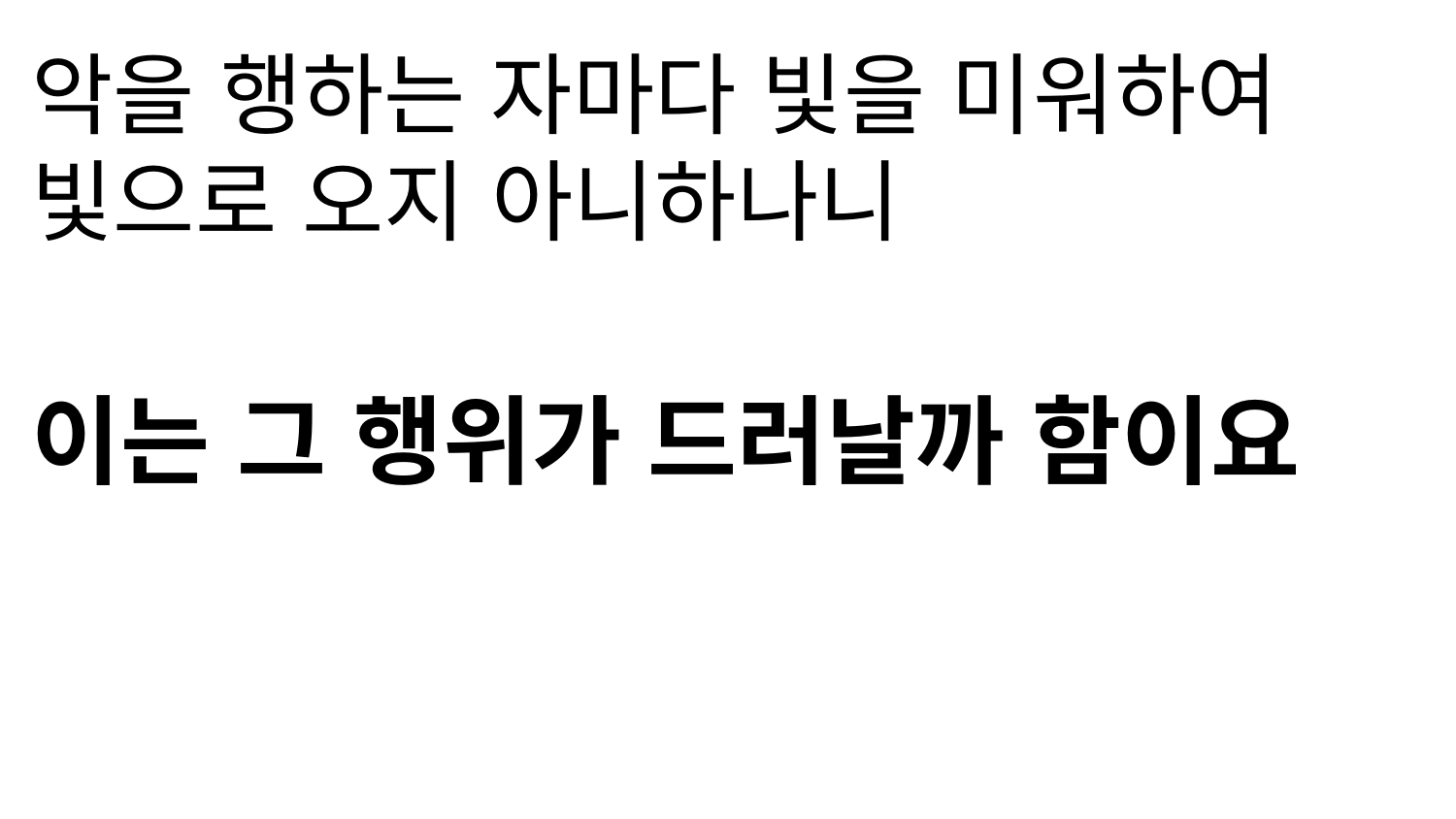

악을 행하는 자마다 빛을 미워하여 빛으로 오지 아니하나니
이는 그 행위가 드러날까 함이요